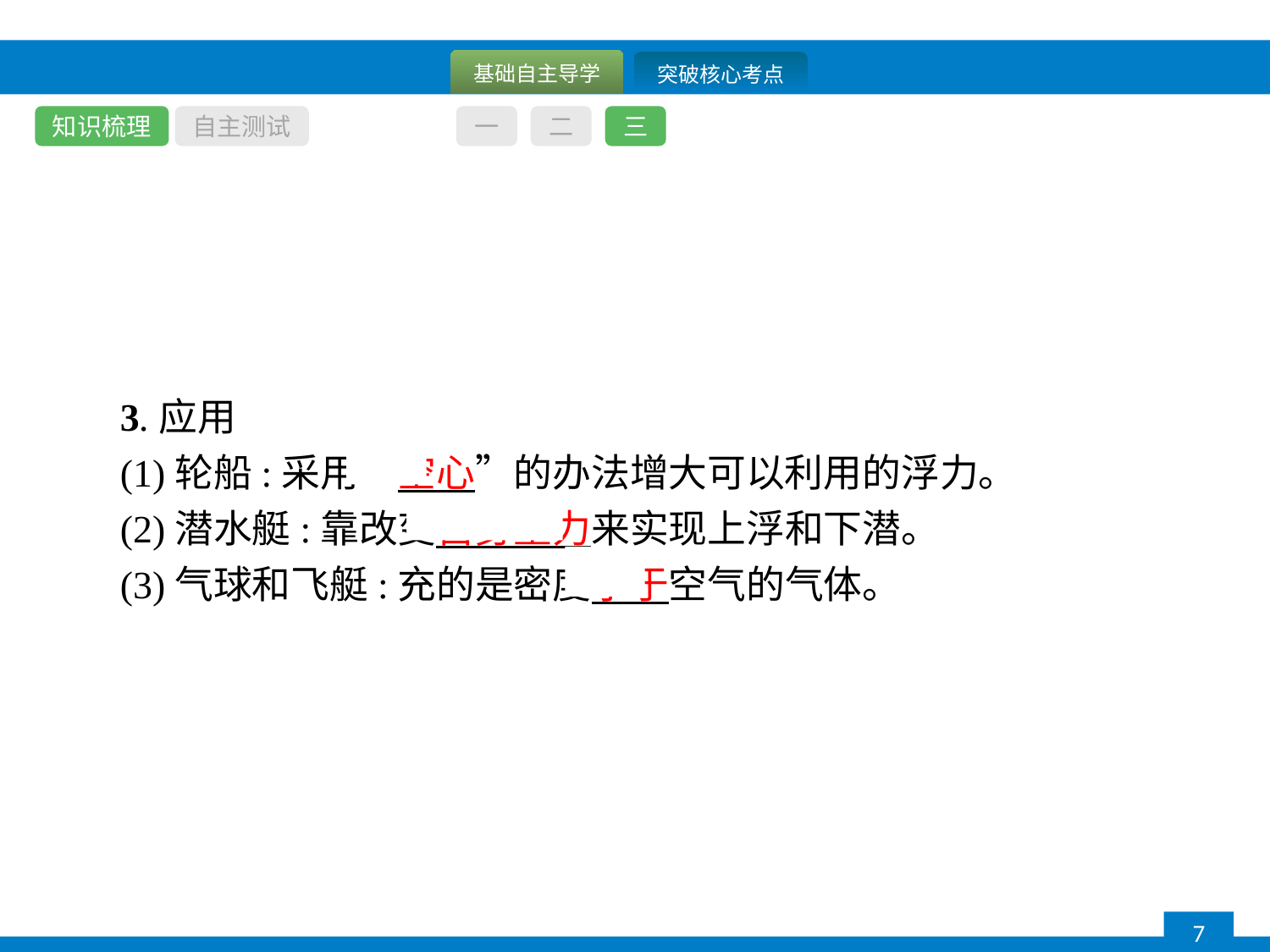

知识梳理
自主测试
一
二
三
3.应用
(1)轮船:采用“空心”的办法增大可以利用的浮力。
(2)潜水艇:靠改变自身重力来实现上浮和下潜。
(3)气球和飞艇:充的是密度小于空气的气体。